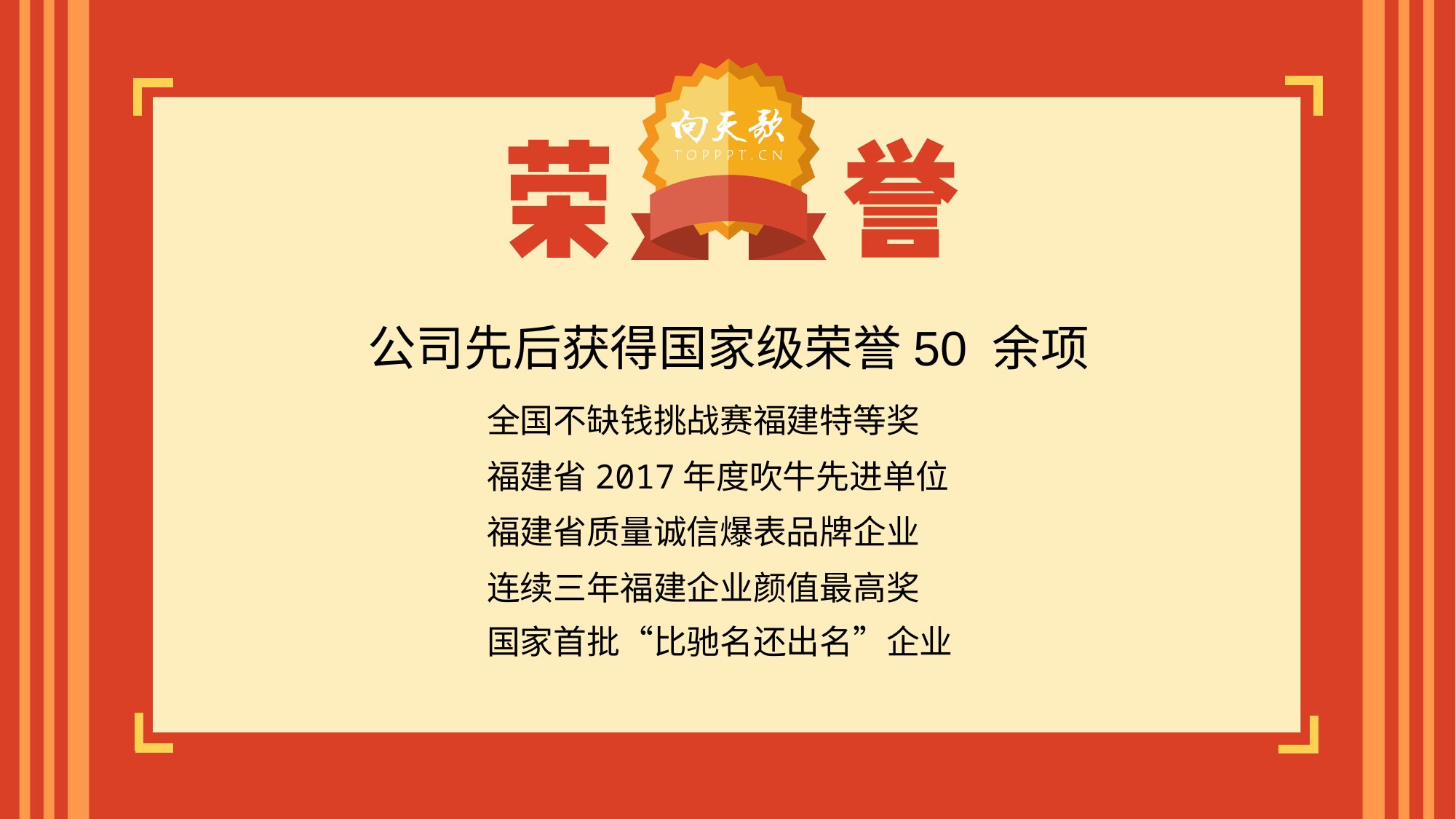

公司先后获得国家级荣誉50 余项
全国不缺钱挑战赛福建特等奖
福建省2017年度吹牛先进单位
福建省质量诚信爆表品牌企业
连续三年福建企业颜值最高奖
国家首批“比驰名还出名”企业